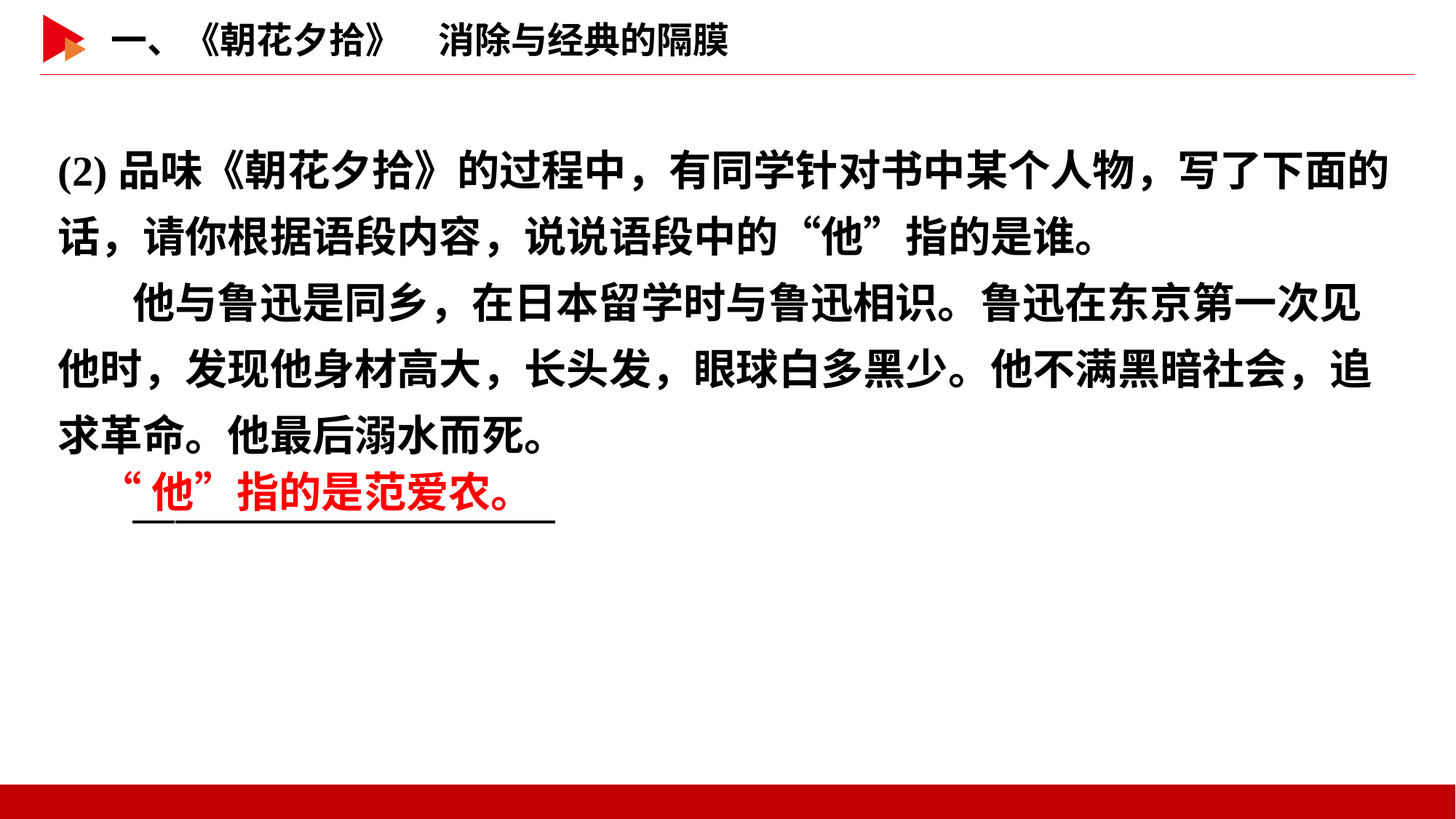

(2)品味《朝花夕拾》的过程中，有同学针对书中某个人物，写了下面的话，请你根据语段内容，说说语段中的“他”指的是谁。
他与鲁迅是同乡，在日本留学时与鲁迅相识。鲁迅在东京第一次见他时，发现他身材高大，长头发，眼球白多黑少。他不满黑暗社会，追求革命。他最后溺水而死。

“他”指的是范爱农。